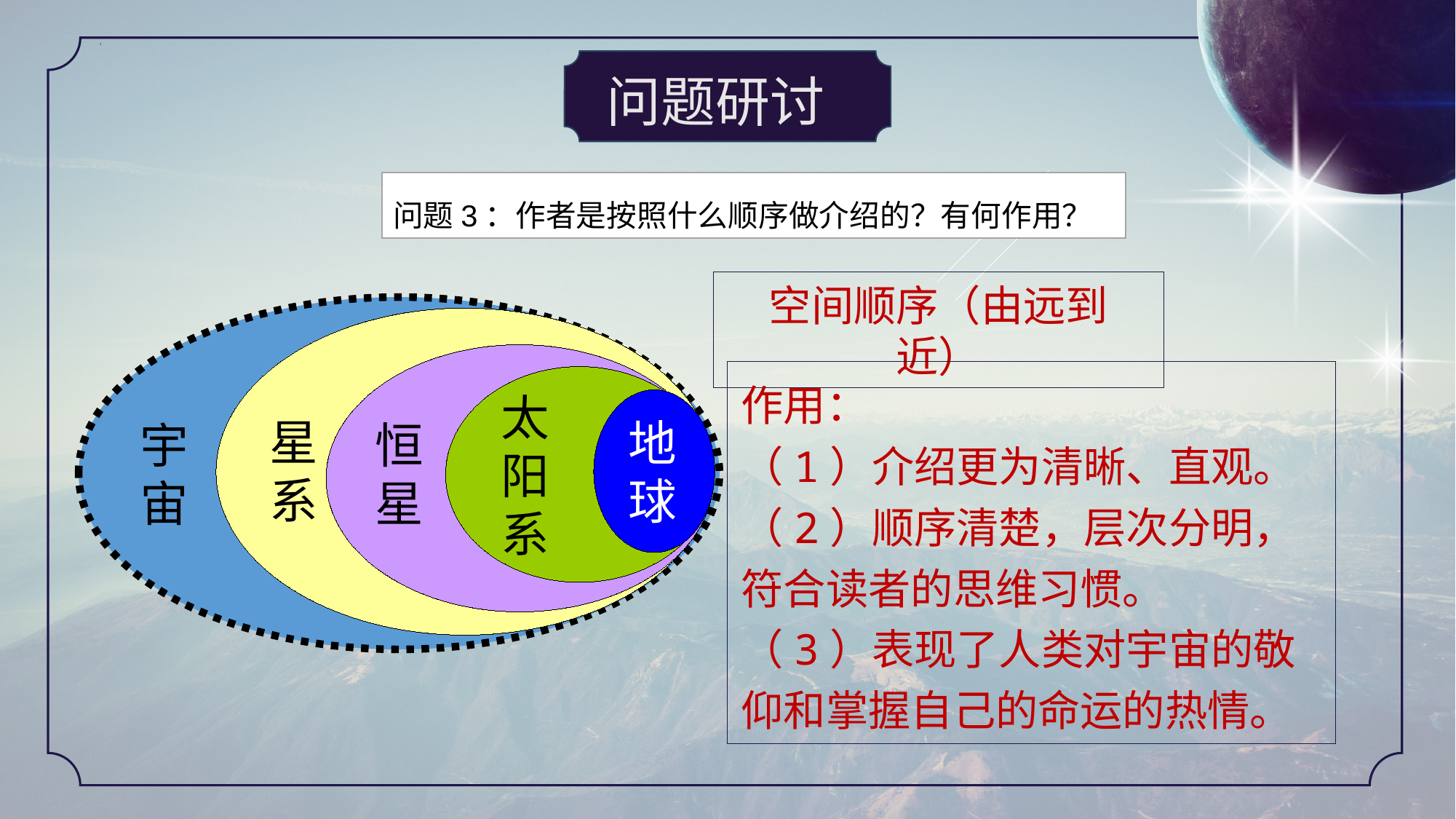

问题研讨
问题3：作者是按照什么顺序做介绍的？有何作用？

空间顺序（由远到近）

宇宙

星系

恒星
作用：
（1）介绍更为清晰、直观。
（2）顺序清楚，层次分明，符合读者的思维习惯。
（3）表现了人类对宇宙的敬仰和掌握自己的命运的热情。

太阳系

地球